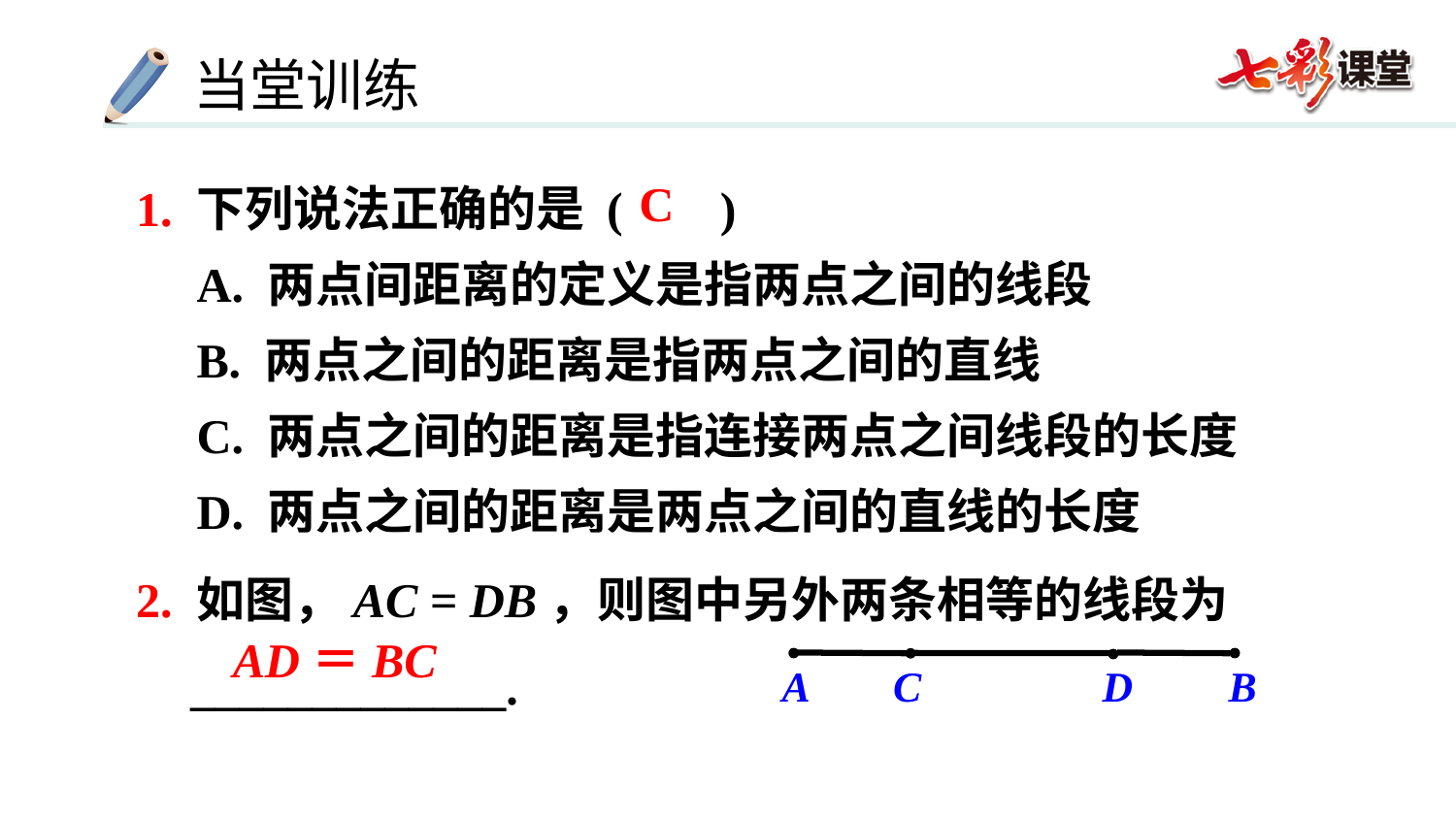

1. 下列说法正确的是 (        )
     A. 两点间距离的定义是指两点之间的线段
     B. 两点之间的距离是指两点之间的直线
     C. 两点之间的距离是指连接两点之间线段的长度
     D. 两点之间的距离是两点之间的直线的长度
C
2. 如图，AC = DB，则图中另外两条相等的线段为_____________.
AD＝BC

A        C                 D         B